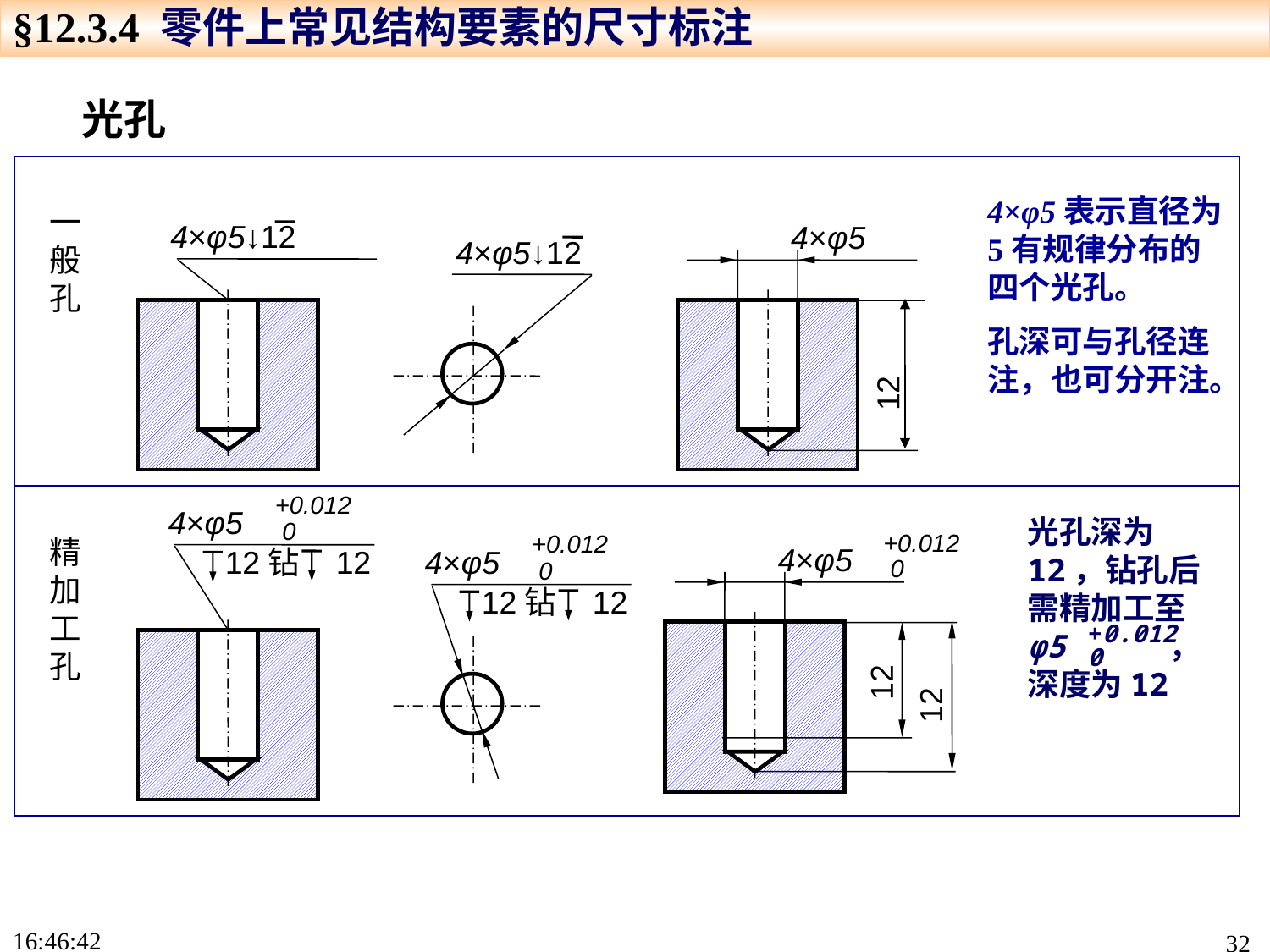

§12.3.4 零件上常见结构要素的尺寸标注
光孔

4×φ5表示直径为5有规律分布的四个光孔。
孔深可与孔径连注，也可分开注。
一般孔
4×φ5↓12
4×φ5

4×φ5↓12

12

+0.012
 0
4×φ5
12钻    12

精加工孔
+0.012
 0
4×φ5
12钻    12

+0.012
 0
4×φ5

12

12

光孔深为12，钻孔后需精加工至φ5     ，深度为12
+0.012
0
16:46:42
32